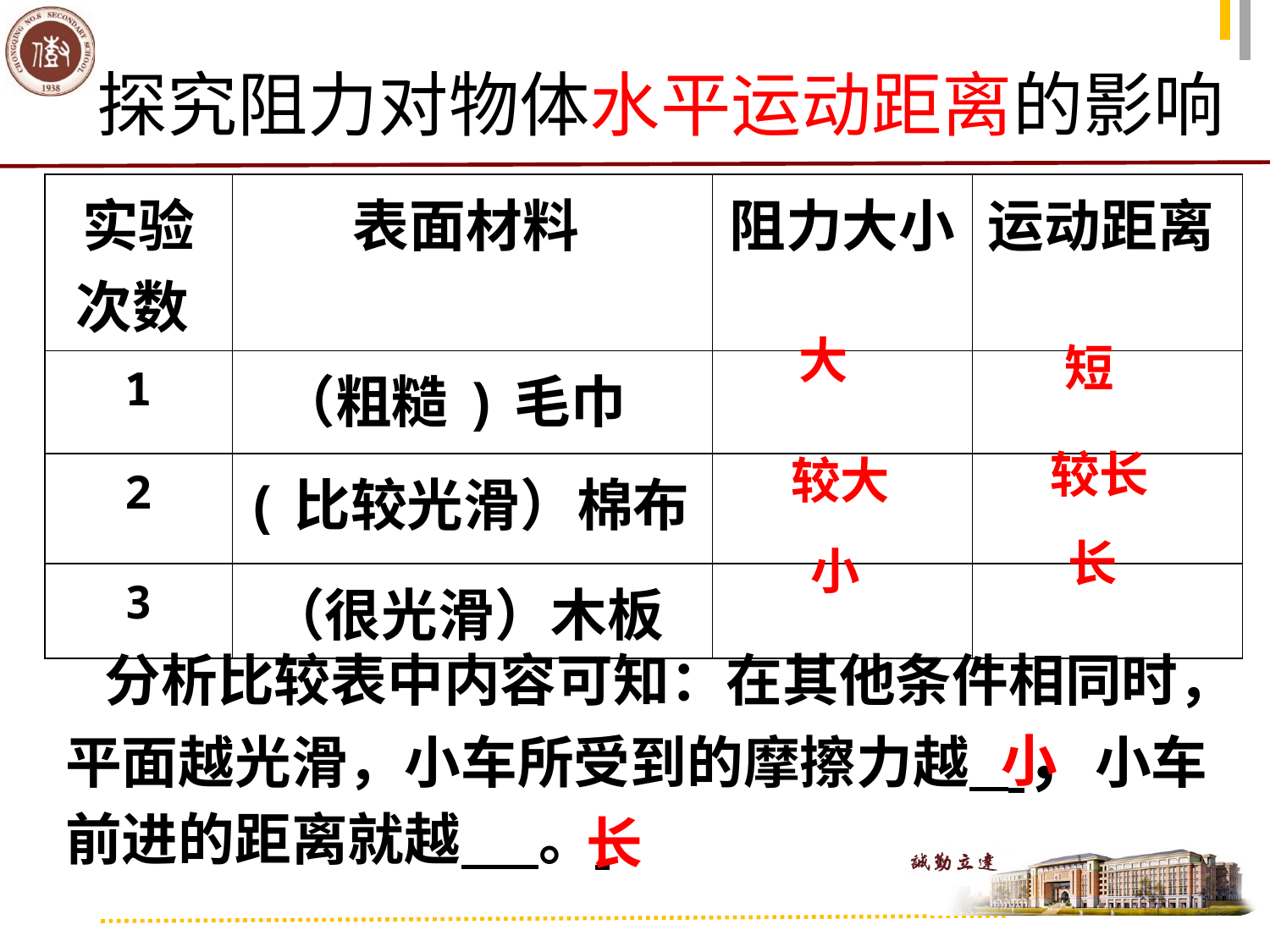

探究阻力对物体水平运动距离的影响
| 实验次数 | 表面材料 | 阻力大小 | 运动距离 |
| --- | --- | --- | --- |
| 1 | （粗糙)毛巾 |  |  |
| 2 | (比较光滑）棉布 |  |  |
| 3 | （很光滑）木板 |  |  |
大
短
较长
较大
长
小
  分析比较表中内容可知：在其他条件相同时，平面越光滑，小车所受到的摩擦力越    ，小车前进的距离就越      。
小
长